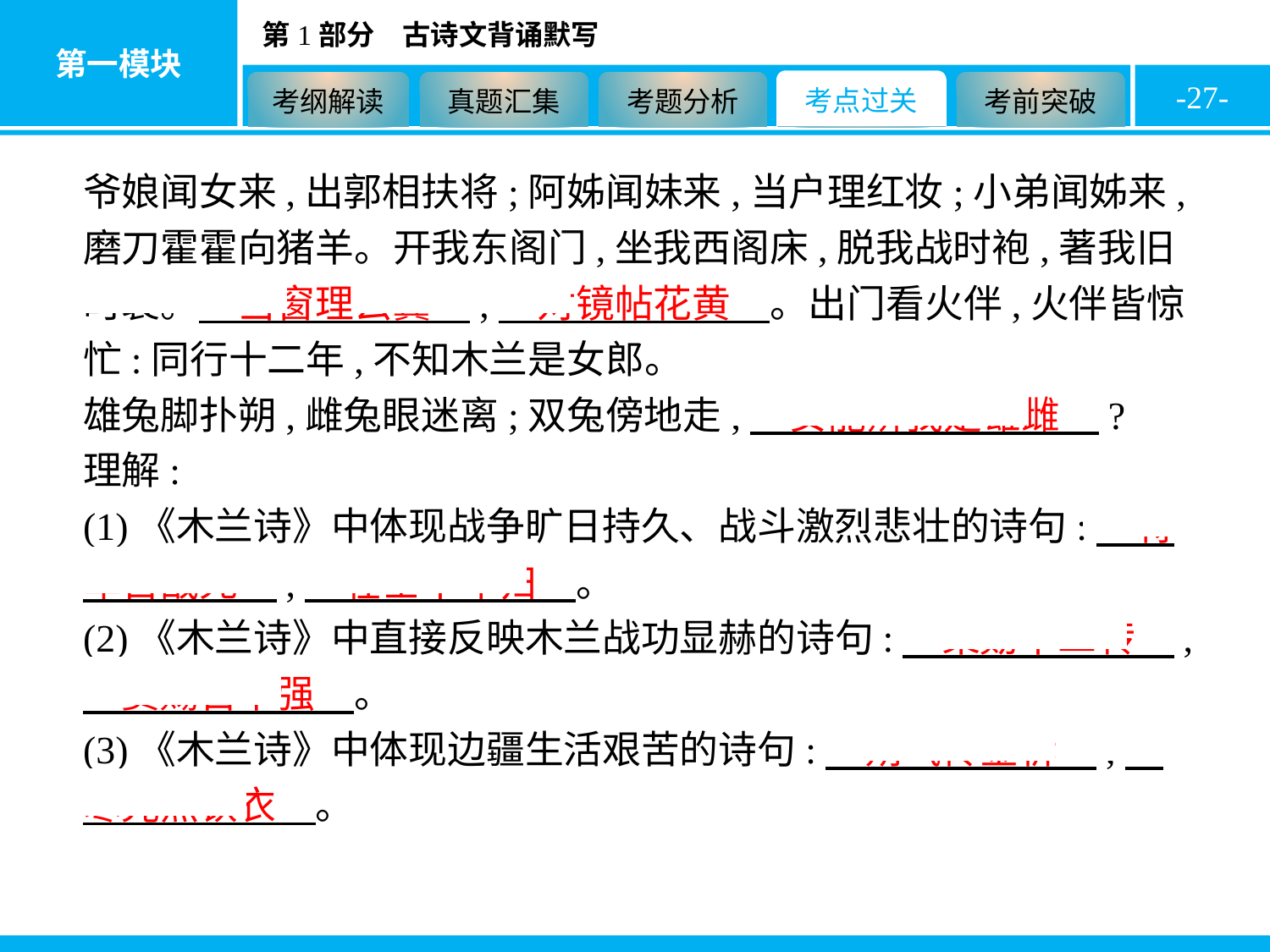

-27-
爷娘闻女来,出郭相扶将;阿姊闻妹来,当户理红妆;小弟闻姊来,磨刀霍霍向猪羊。开我东阁门,坐我西阁床,脱我战时袍,著我旧时裳。　当窗理云鬓　,　对镜帖花黄　。出门看火伴,火伴皆惊忙:同行十二年,不知木兰是女郎。
雄兔脚扑朔,雌兔眼迷离;双兔傍地走,　安能辨我是雄雌　?
理解:
(1)《木兰诗》中体现战争旷日持久、战斗激烈悲壮的诗句:　将军百战死　,　壮士十年归　。
(2)《木兰诗》中直接反映木兰战功显赫的诗句:　策勋十二转　,　赏赐百千强　。
(3)《木兰诗》中体现边疆生活艰苦的诗句:　朔气传金柝　,　寒光照铁衣　。